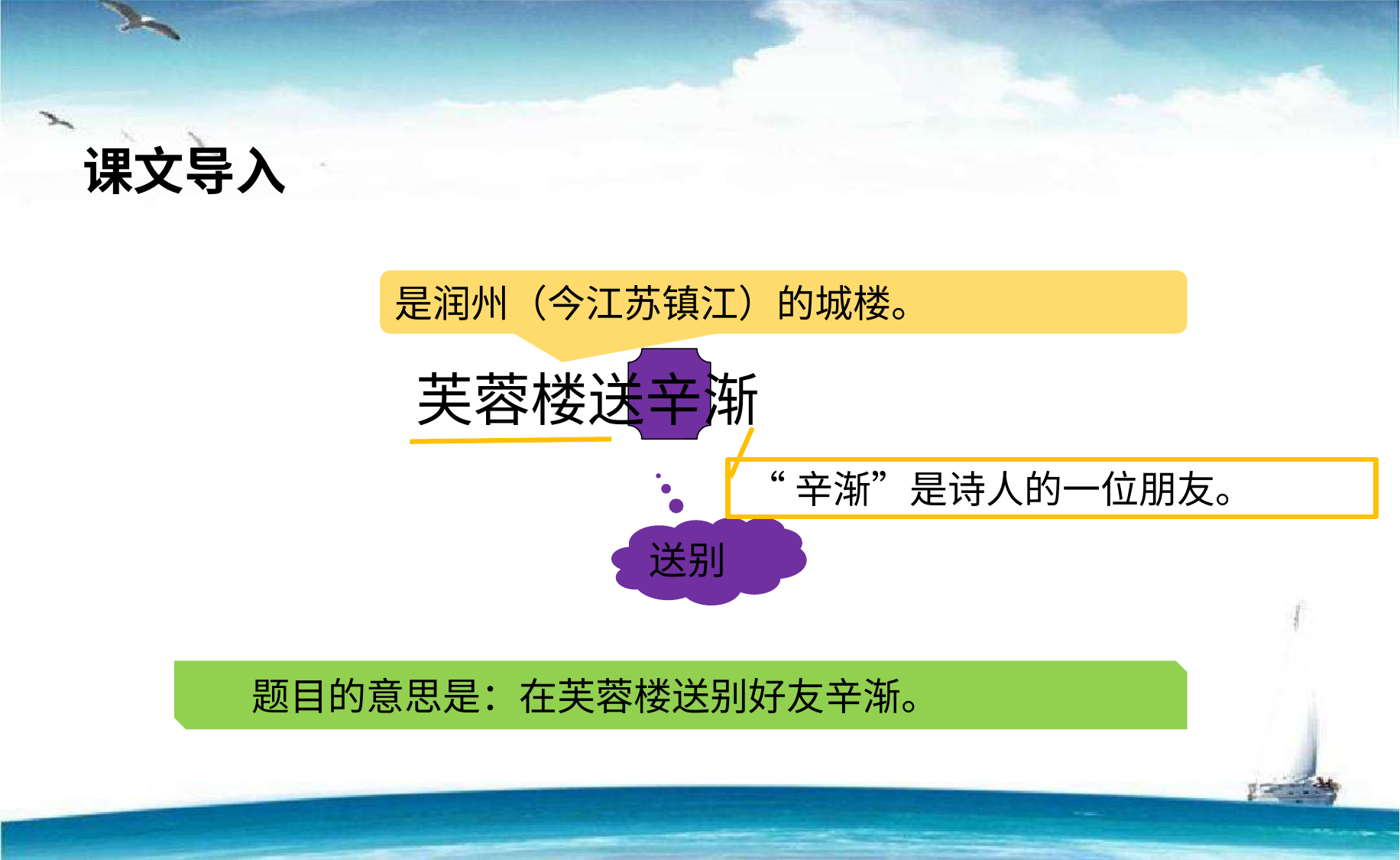

课文导入

是润州（今江苏镇江）的城楼。

芙蓉楼送辛渐
 “辛渐”是诗人的一位朋友。
送别
      题目的意思是：在芙蓉楼送别好友辛渐。